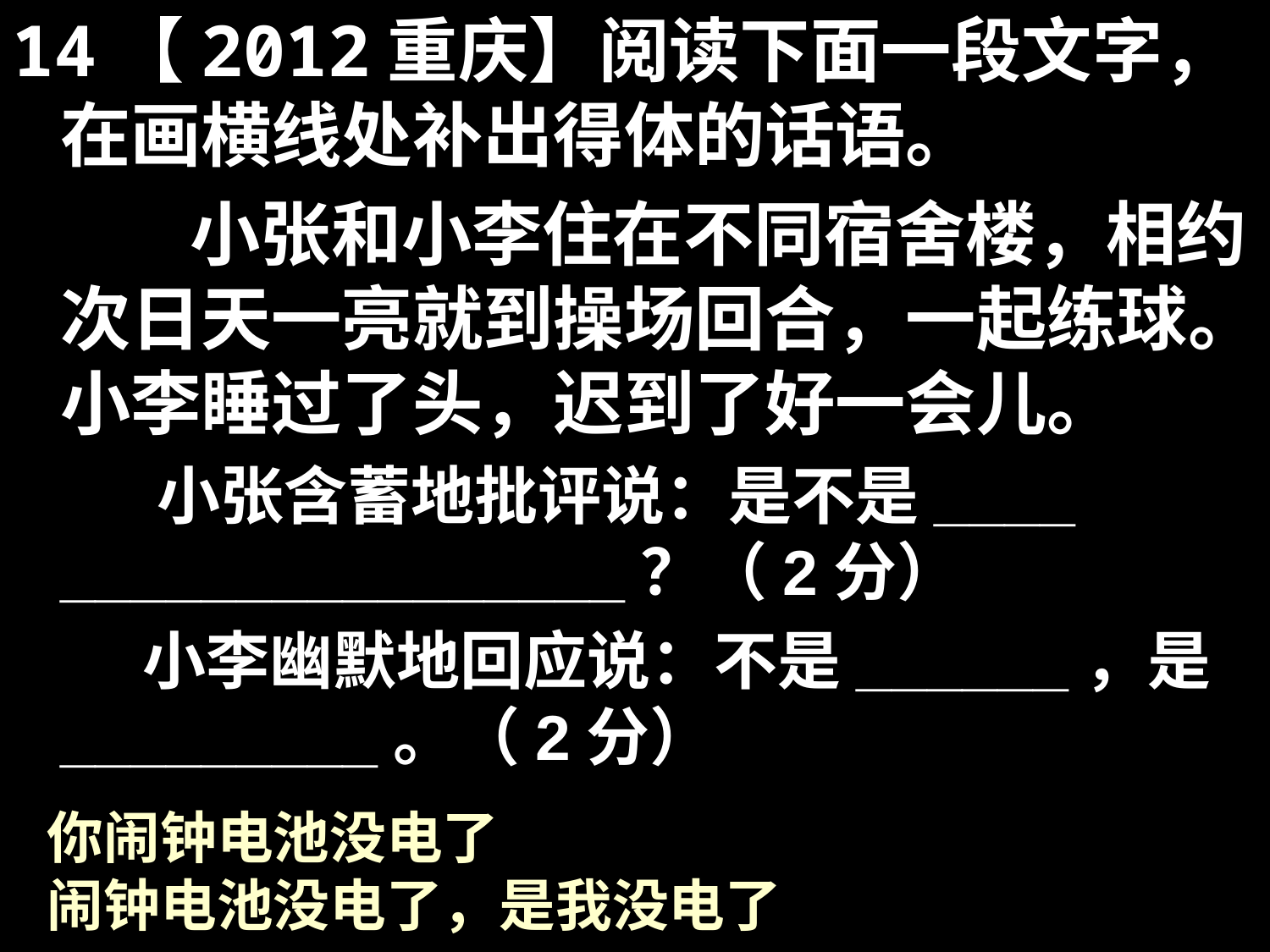

14【2012重庆】阅读下面一段文字，在画横线处补出得体的话语。
          小张和小李住在不同宿舍楼，相约次日天一亮就到操场回合，一起练球。小李睡过了头，迟到了好一会儿。
         小张含蓄地批评说：是不是____ ________________？（2分）
        小李幽默地回应说：不是______，是_________。（2分）
你闹钟电池没电了
闹钟电池没电了，是我没电了